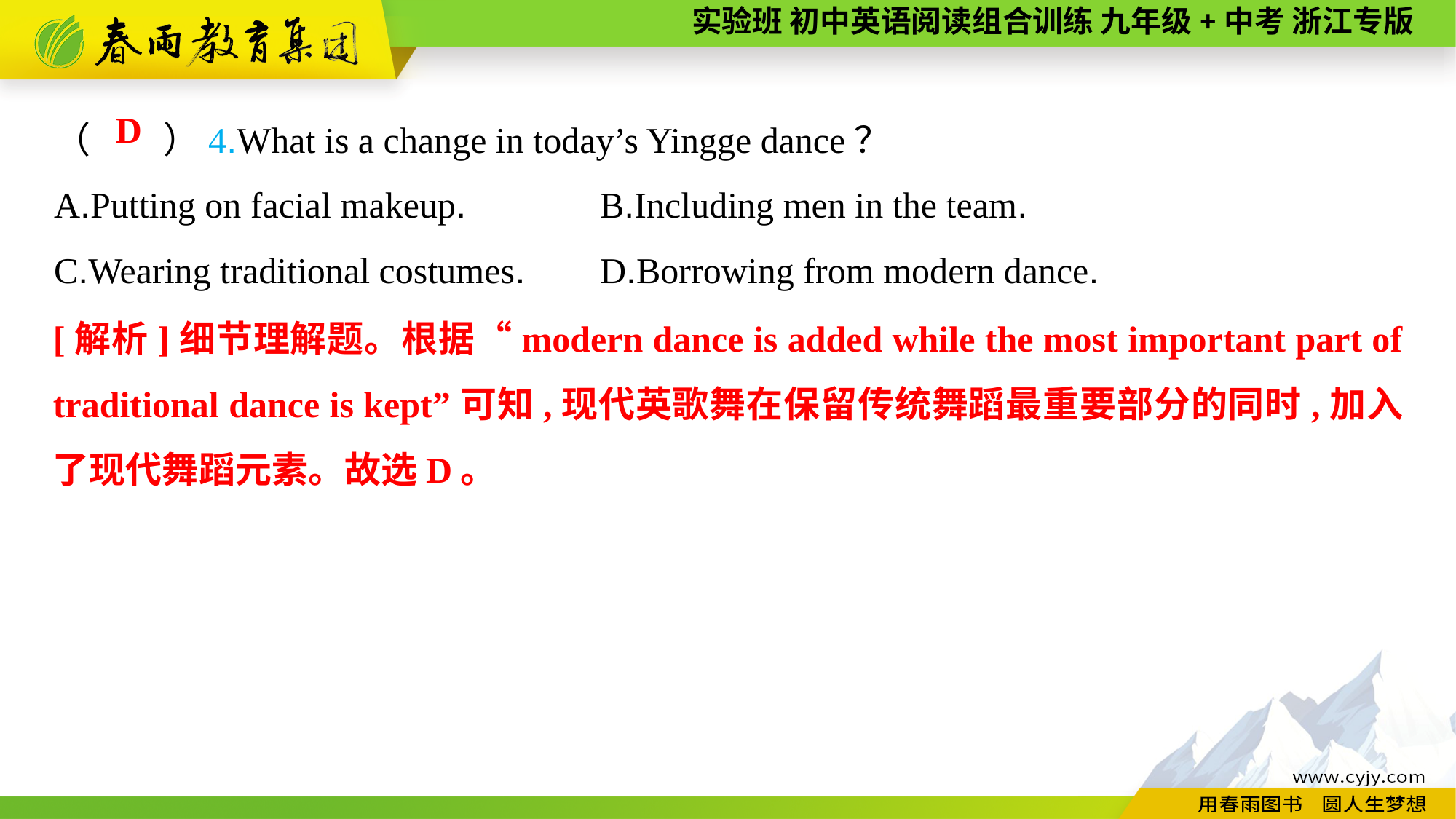

（　　）4.What is a change in today’s Yingge dance？
A.Putting on facial makeup.		B.Including men in the team.
C.Wearing traditional costumes.	D.Borrowing from modern dance.
D
[解析]细节理解题。根据“modern dance is added while the most important part of traditional dance is kept”可知,现代英歌舞在保留传统舞蹈最重要部分的同时,加入了现代舞蹈元素。故选D。